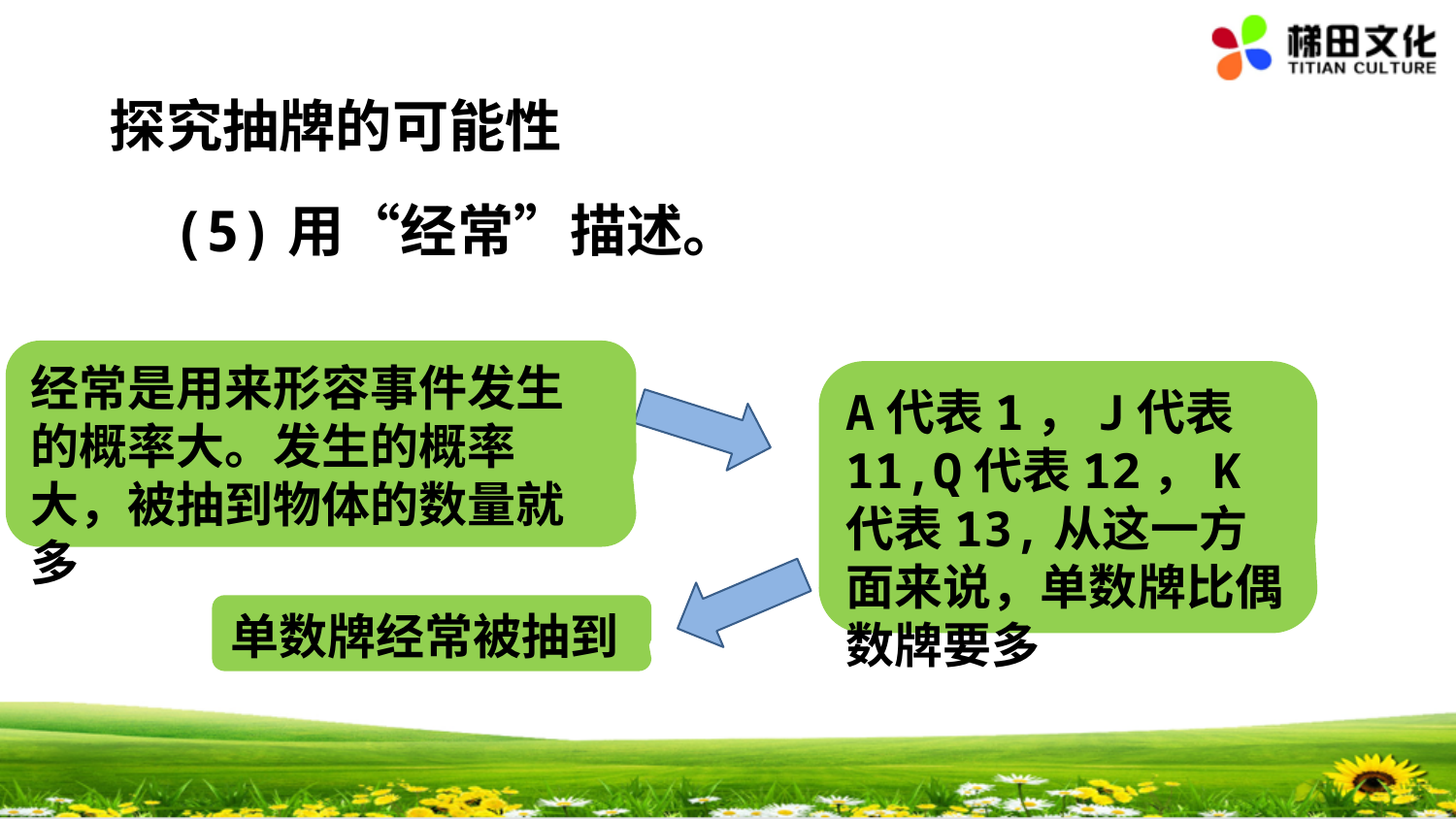

探究抽牌的可能性
(5)用“经常”描述。
经常是用来形容事件发生的概率大。发生的概率大，被抽到物体的数量就多
A代表1，J代表11,Q代表12，K代表13,从这一方面来说，单数牌比偶数牌要多

单数牌经常被抽到